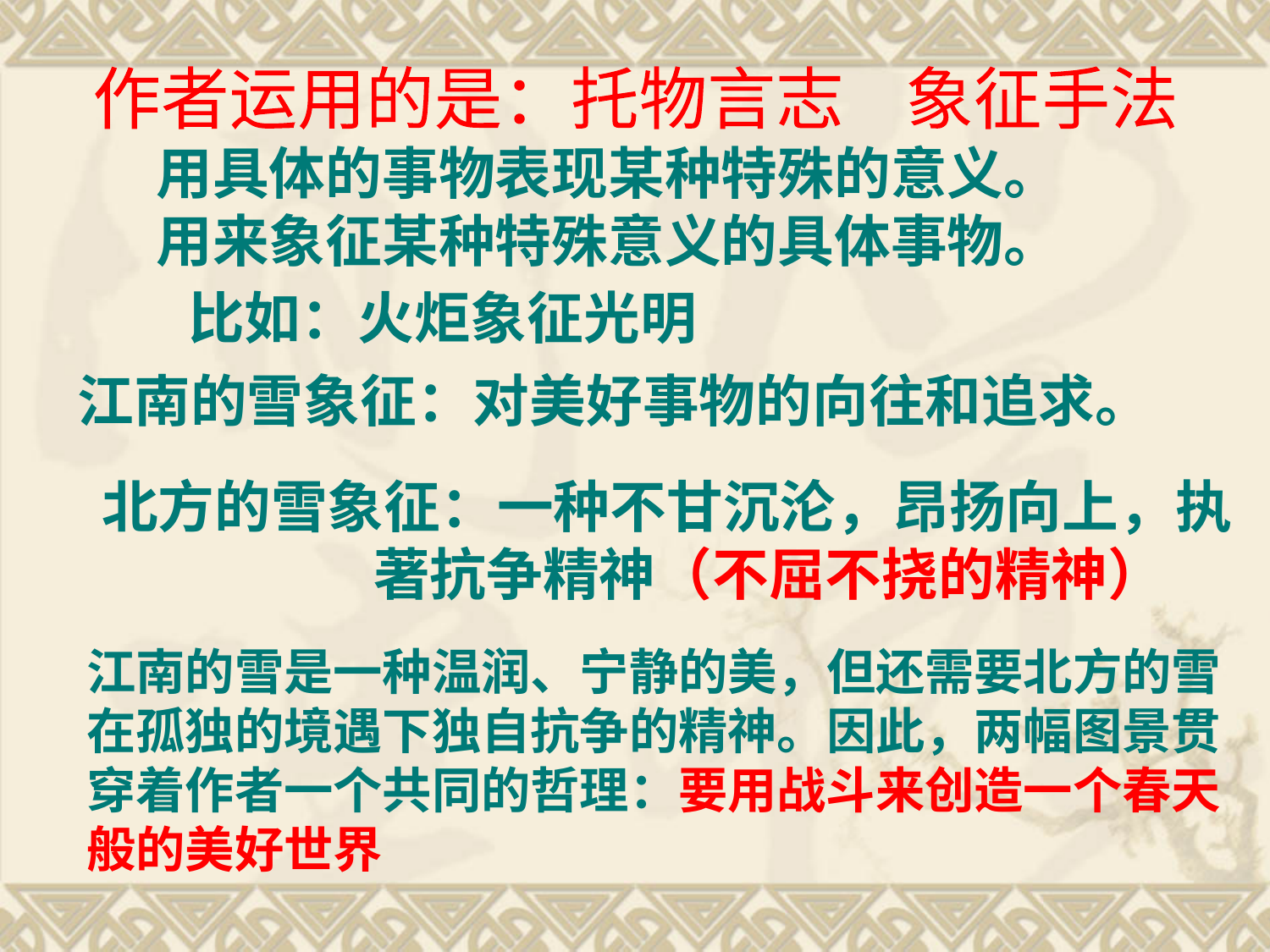

作者运用的是：托物言志    象征手法
用具体的事物表现某种特殊的意义。
用来象征某种特殊意义的具体事物。
比如：火炬象征光明
江南的雪象征：对美好事物的向往和追求。
北方的雪象征：一种不甘沉沦，昂扬向上，执
                    著抗争精神（不屈不挠的精神）
江南的雪是一种温润、宁静的美，但还需要北方的雪在孤独的境遇下独自抗争的精神。因此，两幅图景贯穿着作者一个共同的哲理：要用战斗来创造一个春天般的美好世界